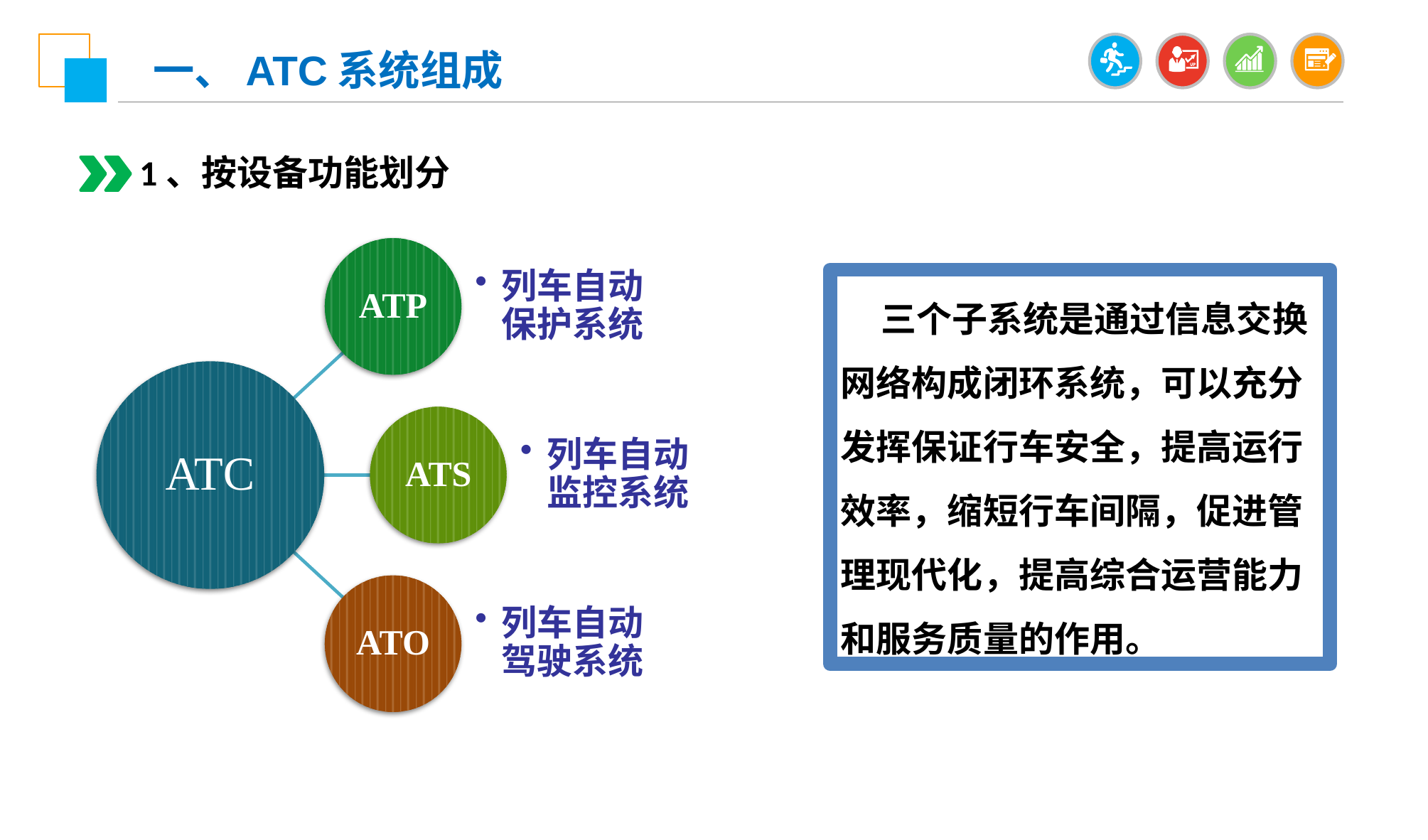

一、ATC系统组成
1、按设备功能划分

ATP

列车自动 保护系统

    三个子系统是通过信息交换网络构成闭环系统，可以充分发挥保证行车安全，提高运行效率，缩短行车间隔，促进管理现代化，提高综合运营能力和服务质量的作用。

ATC

ATS

列车自动 监控系统

ATO

列车自动 驾驶系统